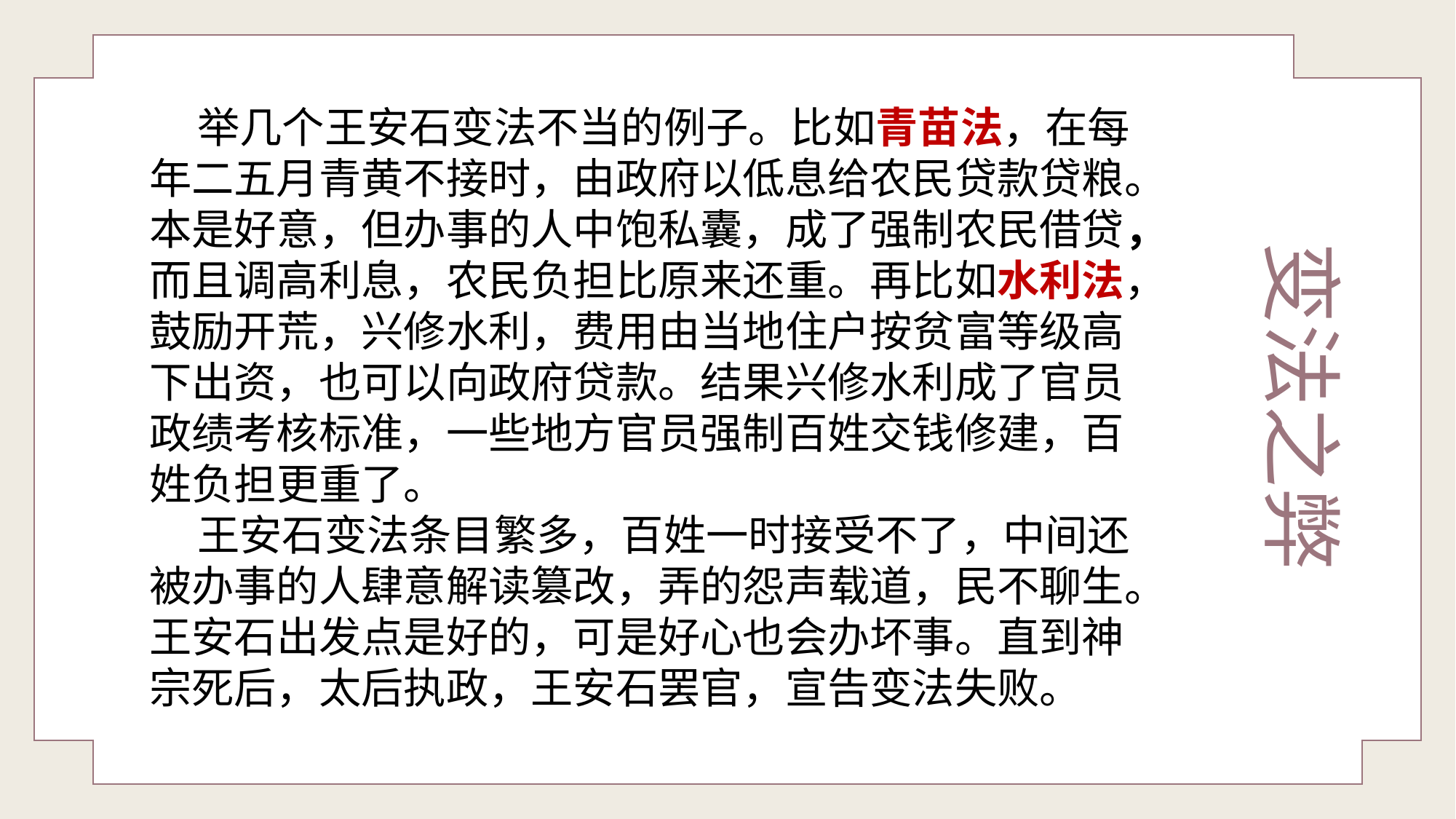

举几个王安石变法不当的例子。比如青苗法，在每年二五月青黄不接时，由政府以低息给农民贷款贷粮。本是好意，但办事的人中饱私囊，成了强制农民借贷，而且调高利息，农民负担比原来还重。再比如水利法，鼓励开荒，兴修水利，费用由当地住户按贫富等级高下出资，也可以向政府贷款。结果兴修水利成了官员政绩考核标准，一些地方官员强制百姓交钱修建，百姓负担更重了。
    王安石变法条目繁多，百姓一时接受不了，中间还被办事的人肆意解读篡改，弄的怨声载道，民不聊生。王安石出发点是好的，可是好心也会办坏事。直到神宗死后，太后执政，王安石罢官，宣告变法失败。
变法之弊